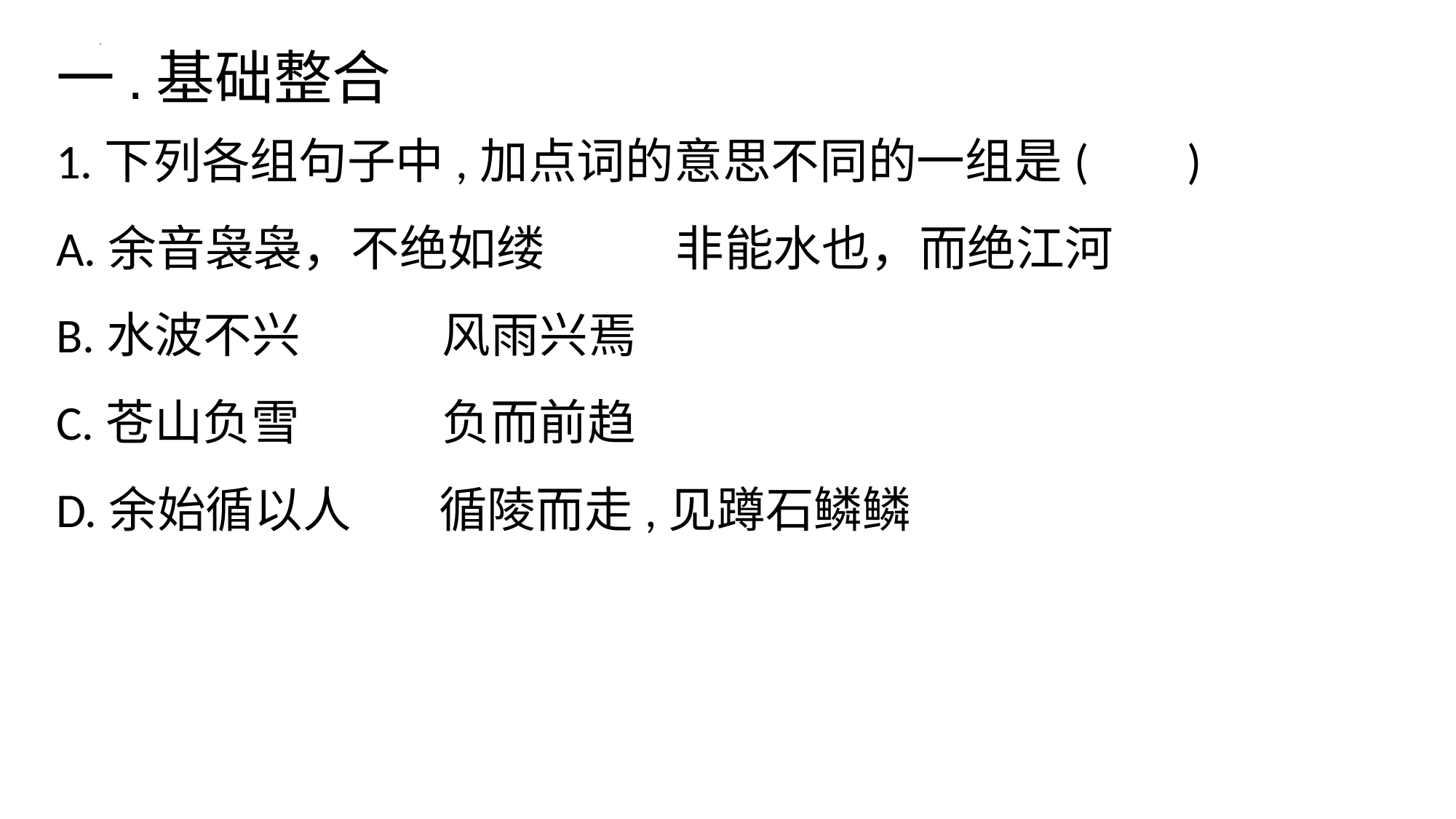

一.基础整合
1.下列各组句子中,加点词的意思不同的一组是(         )
A.余音袅袅，不绝如缕            非能水也，而绝江河
B.水波不兴             风雨兴焉
C.苍山负雪             负而前趋
D.余始循以人        循陵而走,见蹲石鳞鳞